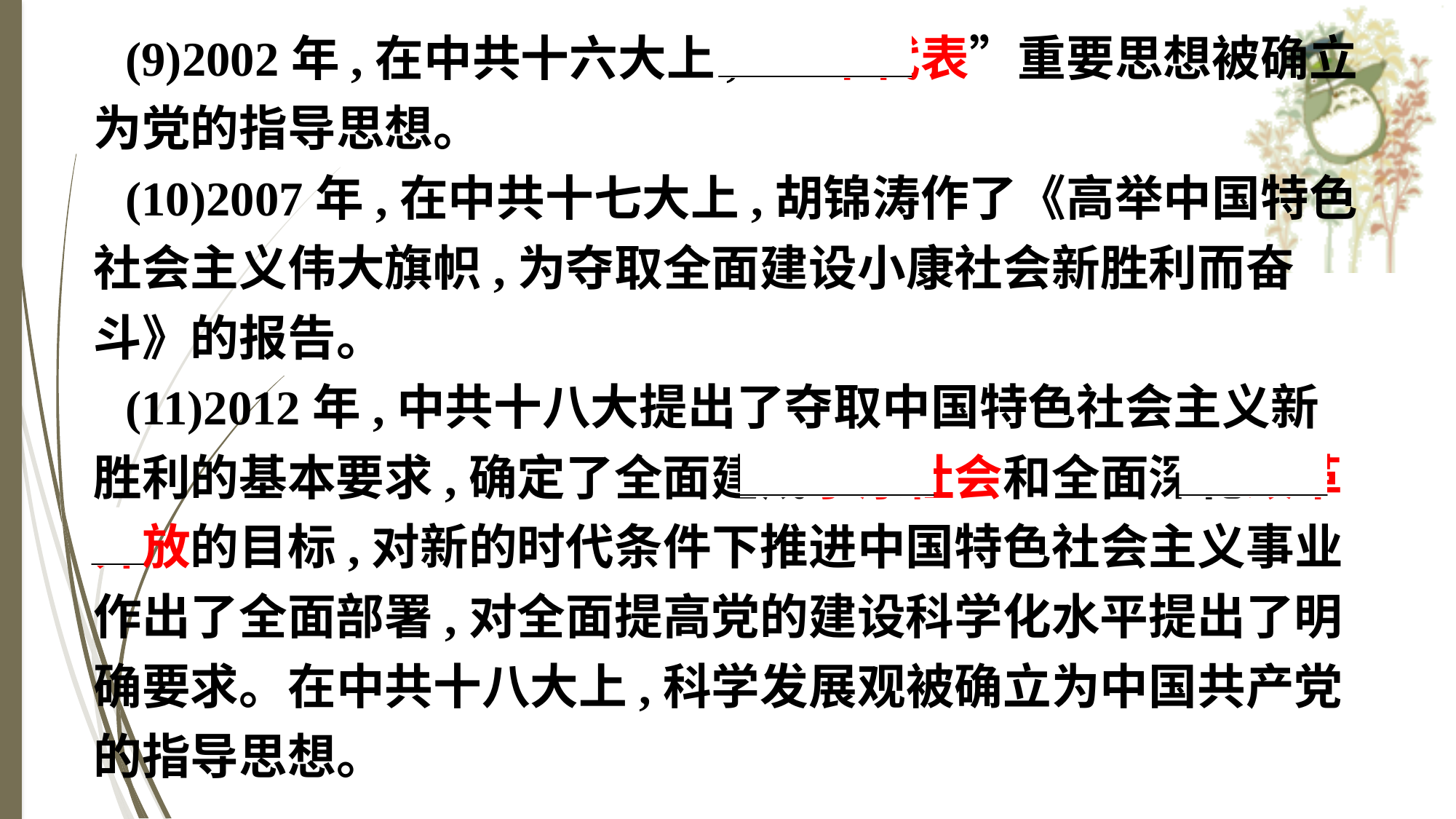

(9)2002年,在中共十六大上,“三个代表”重要思想被确立为党的指导思想。
(10)2007年,在中共十七大上,胡锦涛作了《高举中国特色社会主义伟大旗帜,为夺取全面建设小康社会新胜利而奋斗》的报告。
(11)2012年,中共十八大提出了夺取中国特色社会主义新胜利的基本要求,确定了全面建成小康社会和全面深化改革开放的目标,对新的时代条件下推进中国特色社会主义事业作出了全面部署,对全面提高党的建设科学化水平提出了明确要求。在中共十八大上,科学发展观被确立为中国共产党的指导思想。